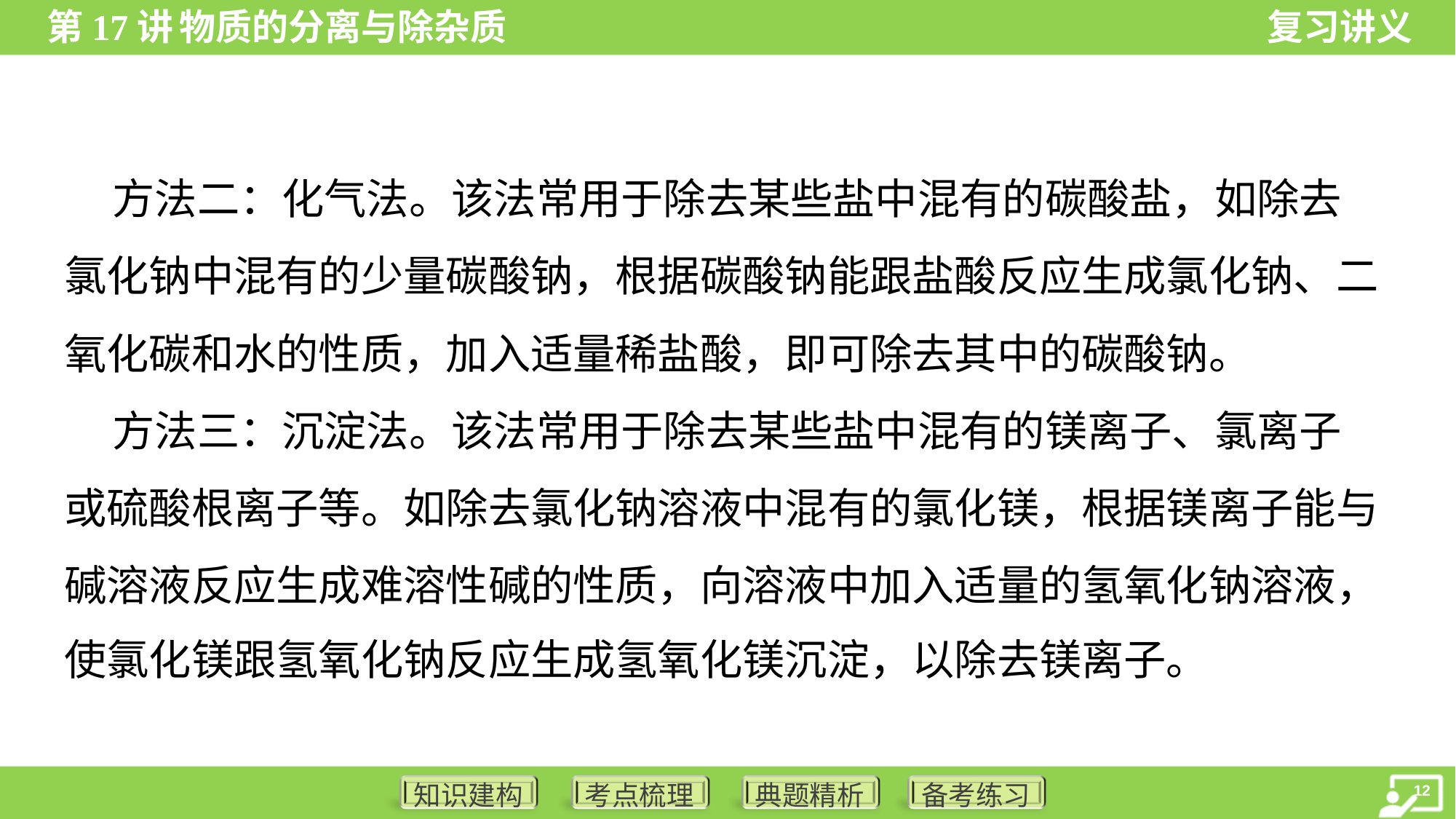

方法二：化气法。该法常用于除去某些盐中混有的碳酸盐，如除去
氯化钠中混有的少量碳酸钠，根据碳酸钠能跟盐酸反应生成氯化钠、二
氧化碳和水的性质，加入适量稀盐酸，即可除去其中的碳酸钠。
    方法三：沉淀法。该法常用于除去某些盐中混有的镁离子、氯离子
或硫酸根离子等。如除去氯化钠溶液中混有的氯化镁，根据镁离子能与
碱溶液反应生成难溶性碱的性质，向溶液中加入适量的氢氧化钠溶液，
使氯化镁跟氢氧化钠反应生成氢氧化镁沉淀，以除去镁离子。